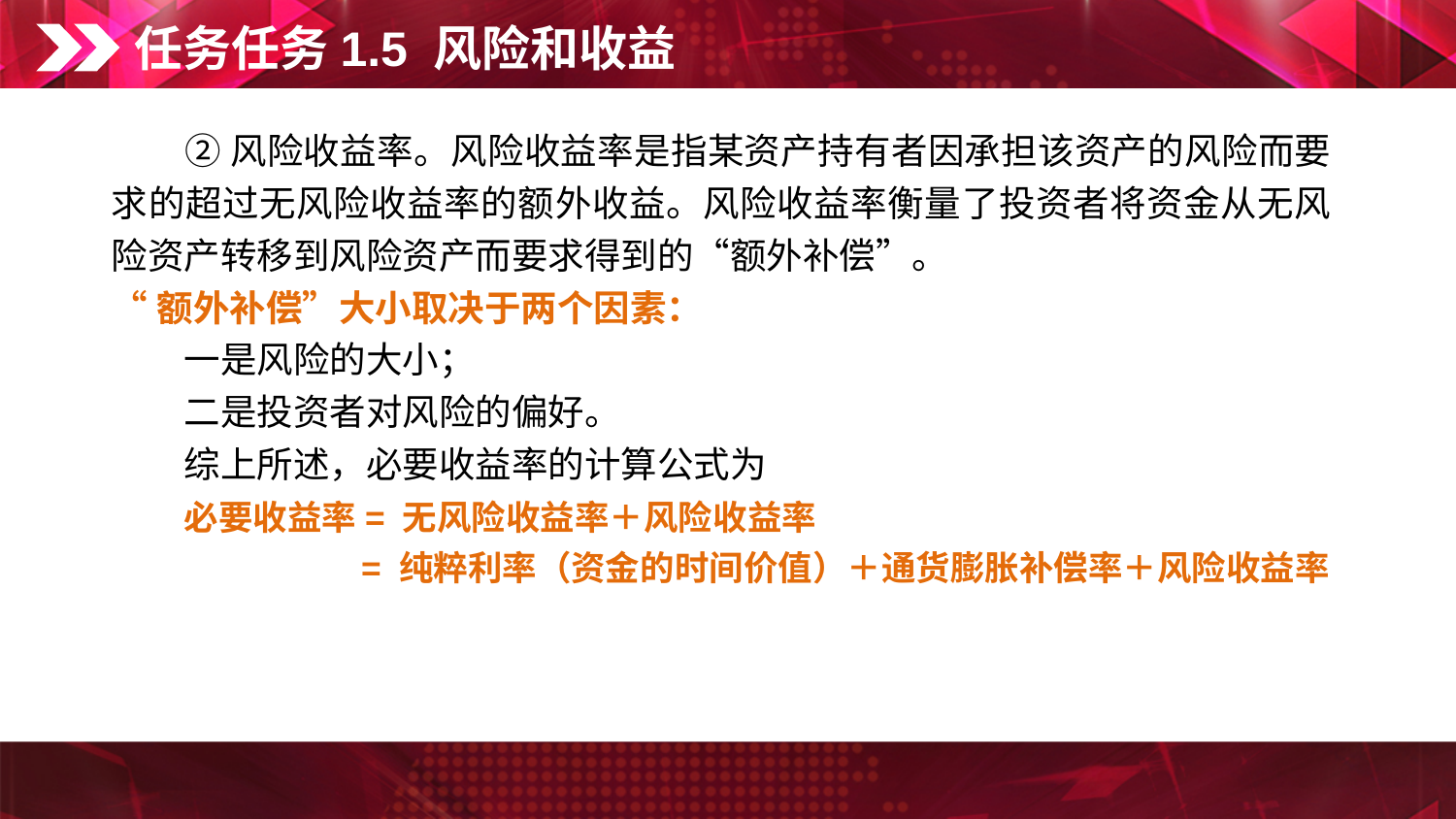

任务任务1.5 风险和收益

　　② 风险收益率。风险收益率是指某资产持有者因承担该资产的风险而要求的超过无风险收益率的额外收益。风险收益率衡量了投资者将资金从无风险资产转移到风险资产而要求得到的“额外补偿”。
“额外补偿”大小取决于两个因素：
　　一是风险的大小；
　　二是投资者对风险的偏好。
　　综上所述，必要收益率的计算公式为
　　必要收益率= 无风险收益率＋风险收益率
　　　　　　　= 纯粹利率（资金的时间价值）＋通货膨胀补偿率＋风险收益率